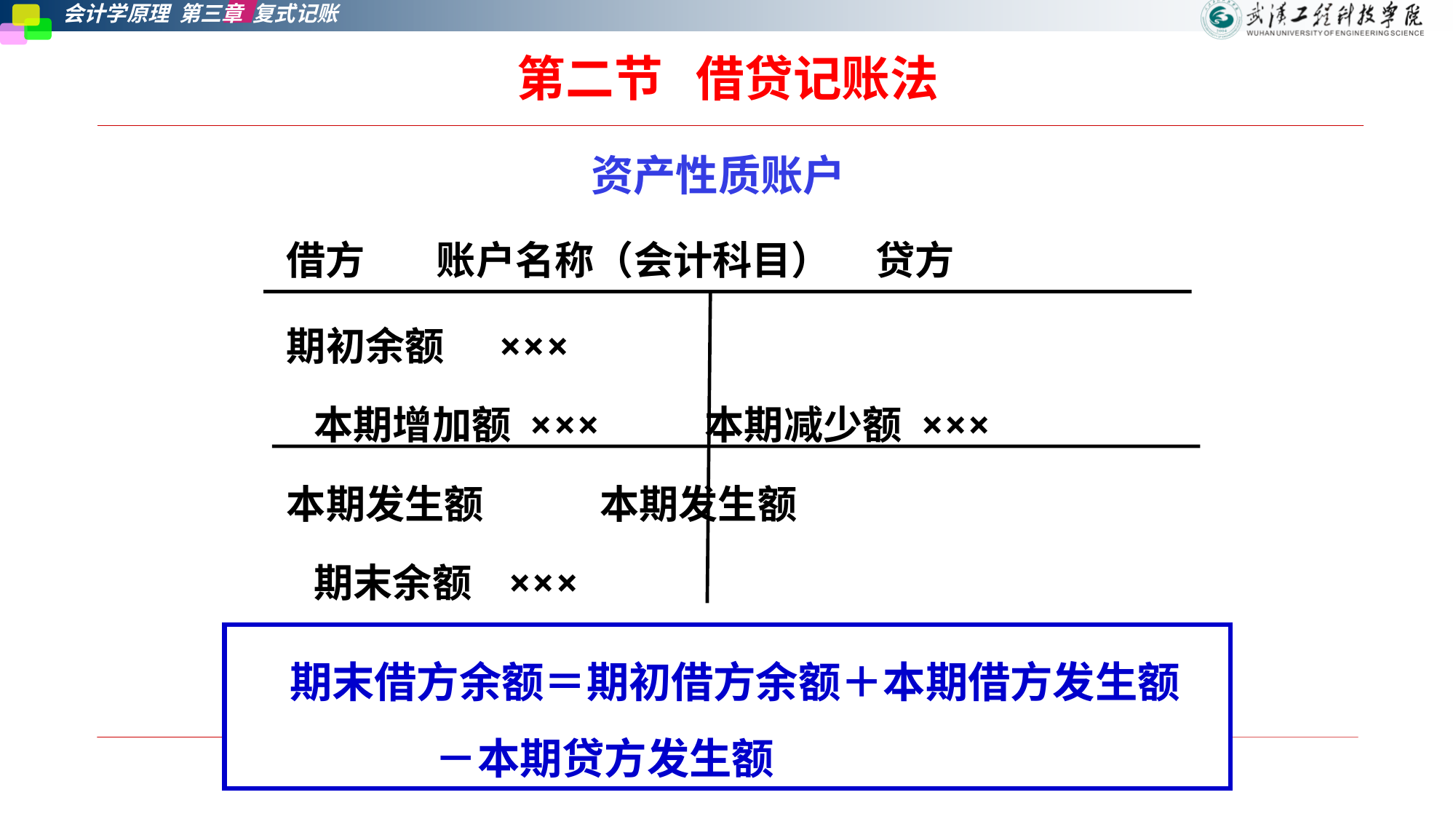

# 第二节   借贷记账法
资产性质账户
借方        账户名称（会计科目）     贷方

期初余额     ×××
  本期增加额 ×××    本期减少额 ×××
本期发生额             本期发生额
  期末余额   ×××

期末借方余额＝期初借方余额＋本期借方发生额
              －本期贷方发生额